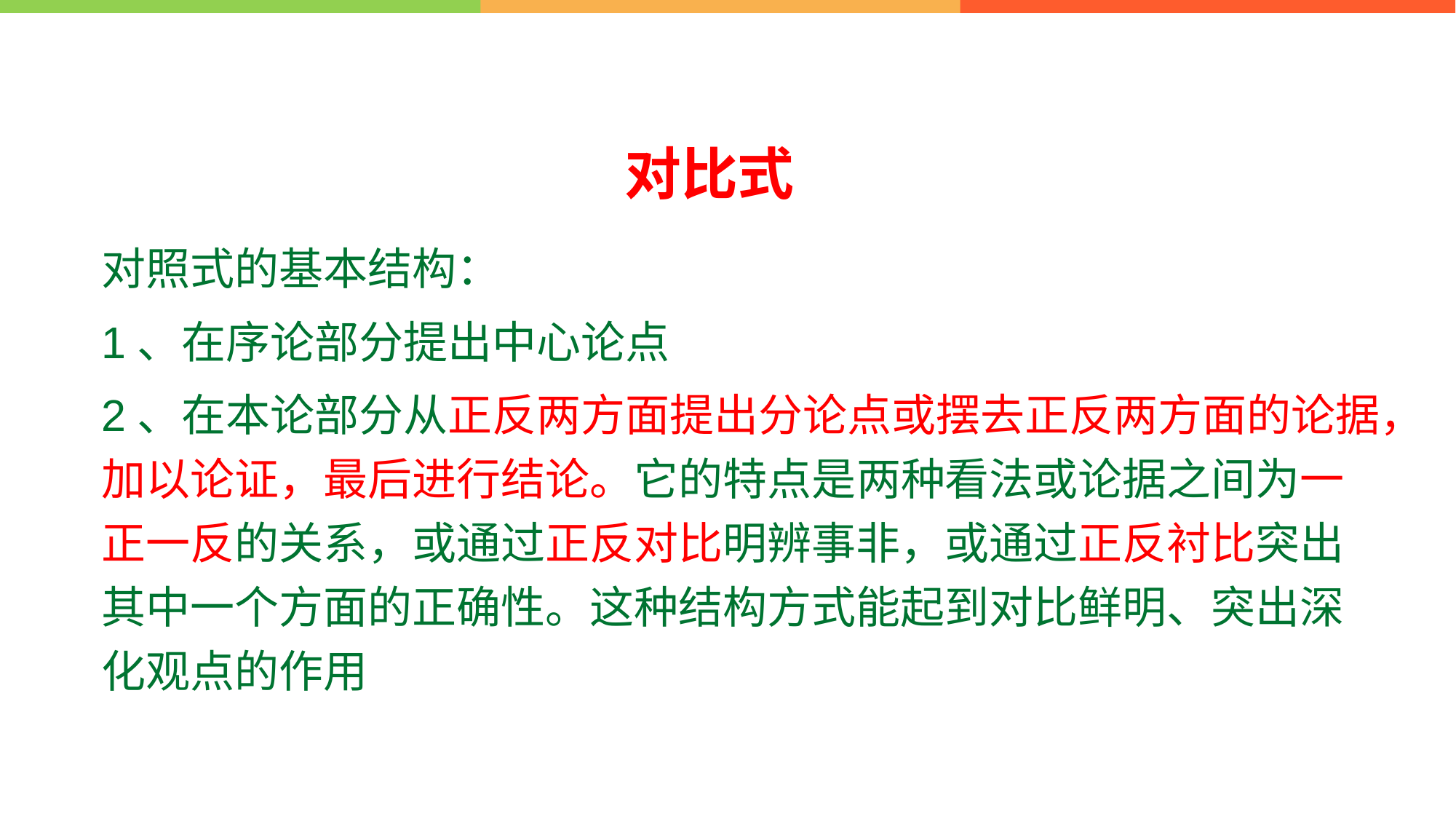

对比式
对照式的基本结构：
1、在序论部分提出中心论点
2、在本论部分从正反两方面提出分论点或摆去正反两方面的论据，加以论证，最后进行结论。它的特点是两种看法或论据之间为一正一反的关系，或通过正反对比明辨事非，或通过正反衬比突出其中一个方面的正确性。这种结构方式能起到对比鲜明、突出深化观点的作用